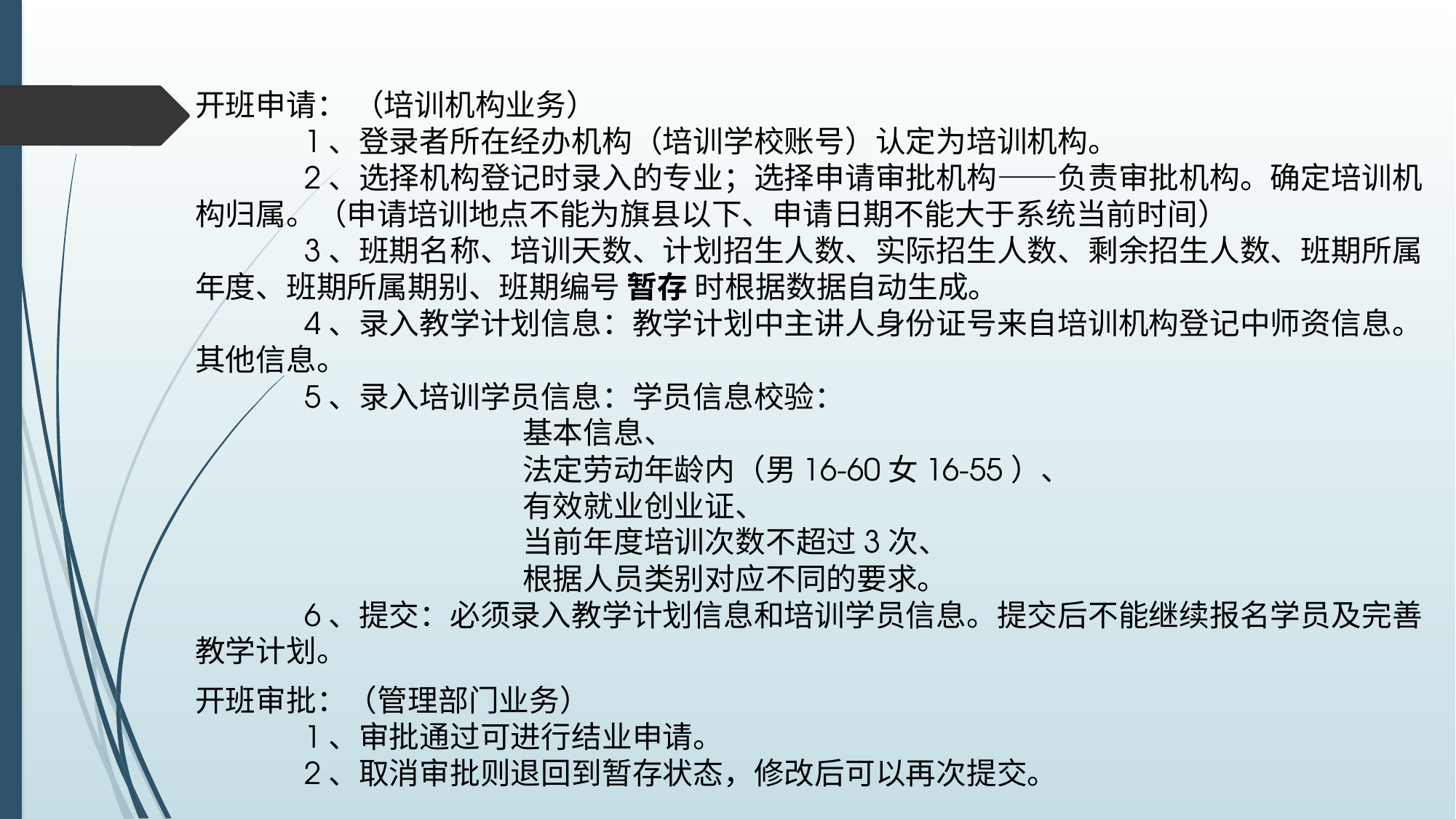

开班申请： （培训机构业务）
	1、登录者所在经办机构（培训学校账号）认定为培训机构。
	2、选择机构登记时录入的专业；选择申请审批机构——负责审批机构。确定培训机构归属。（申请培训地点不能为旗县以下、申请日期不能大于系统当前时间）
	3、班期名称、培训天数、计划招生人数、实际招生人数、剩余招生人数、班期所属年度、班期所属期别、班期编号 暂存 时根据数据自动生成。
	4、录入教学计划信息：教学计划中主讲人身份证号来自培训机构登记中师资信息。其他信息。
	5、录入培训学员信息：学员信息校验：
			基本信息、
			法定劳动年龄内（男16-60女16-55）、
			有效就业创业证、
			当前年度培训次数不超过3次、
			根据人员类别对应不同的要求。
	6、提交：必须录入教学计划信息和培训学员信息。提交后不能继续报名学员及完善教学计划。
开班审批：（管理部门业务）
	1、审批通过可进行结业申请。
	2、取消审批则退回到暂存状态，修改后可以再次提交。